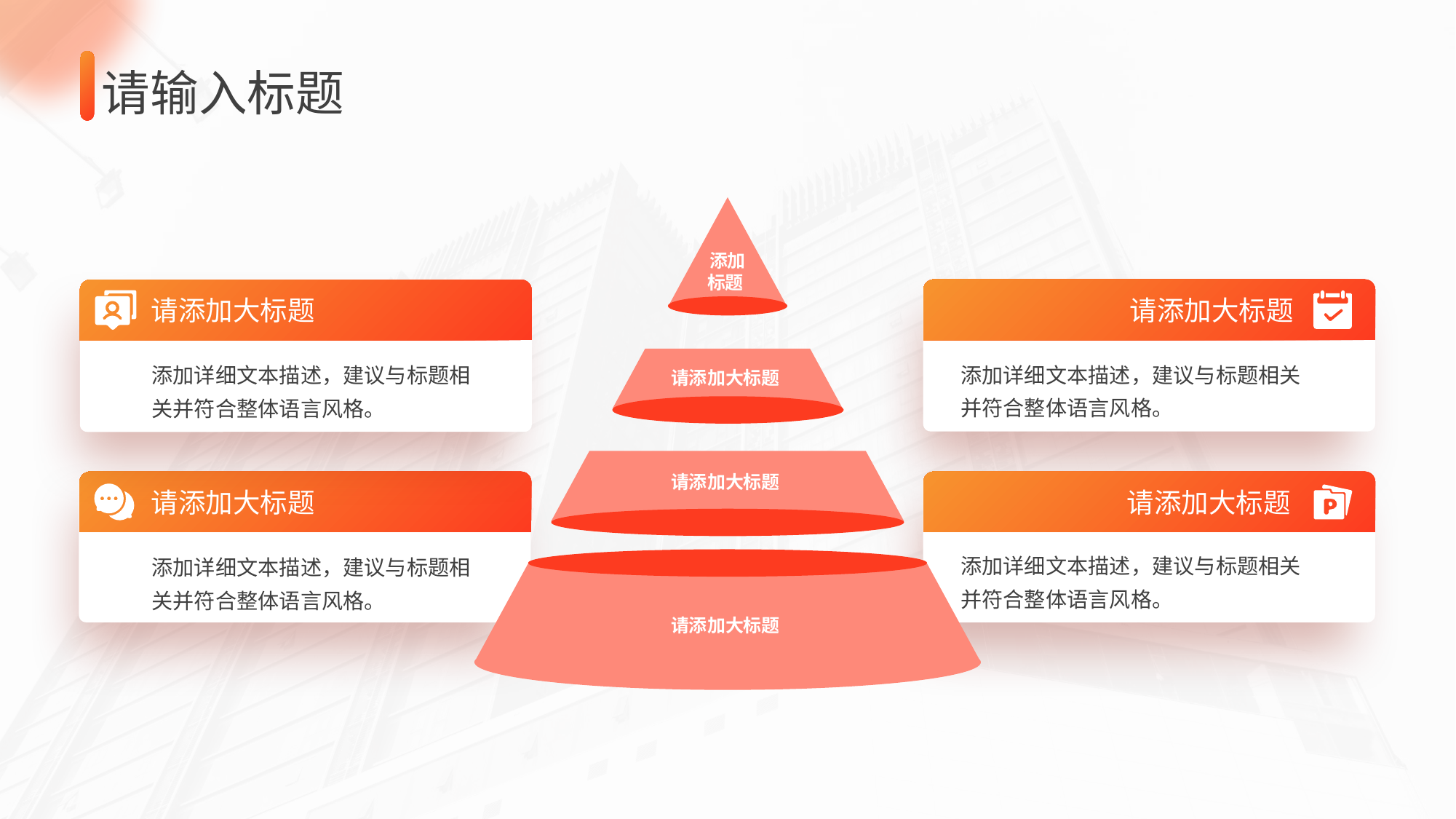

请输入标题

添加
标题

请添加大标题
请添加大标题

添加详细文本描述，建议与标题相关并符合整体语言风格。
添加详细文本描述，建议与标题相关并符合整体语言风格。
请添加大标题

请添加大标题

请添加大标题
请添加大标题

添加详细文本描述，建议与标题相关并符合整体语言风格。
添加详细文本描述，建议与标题相关并符合整体语言风格。

请添加大标题